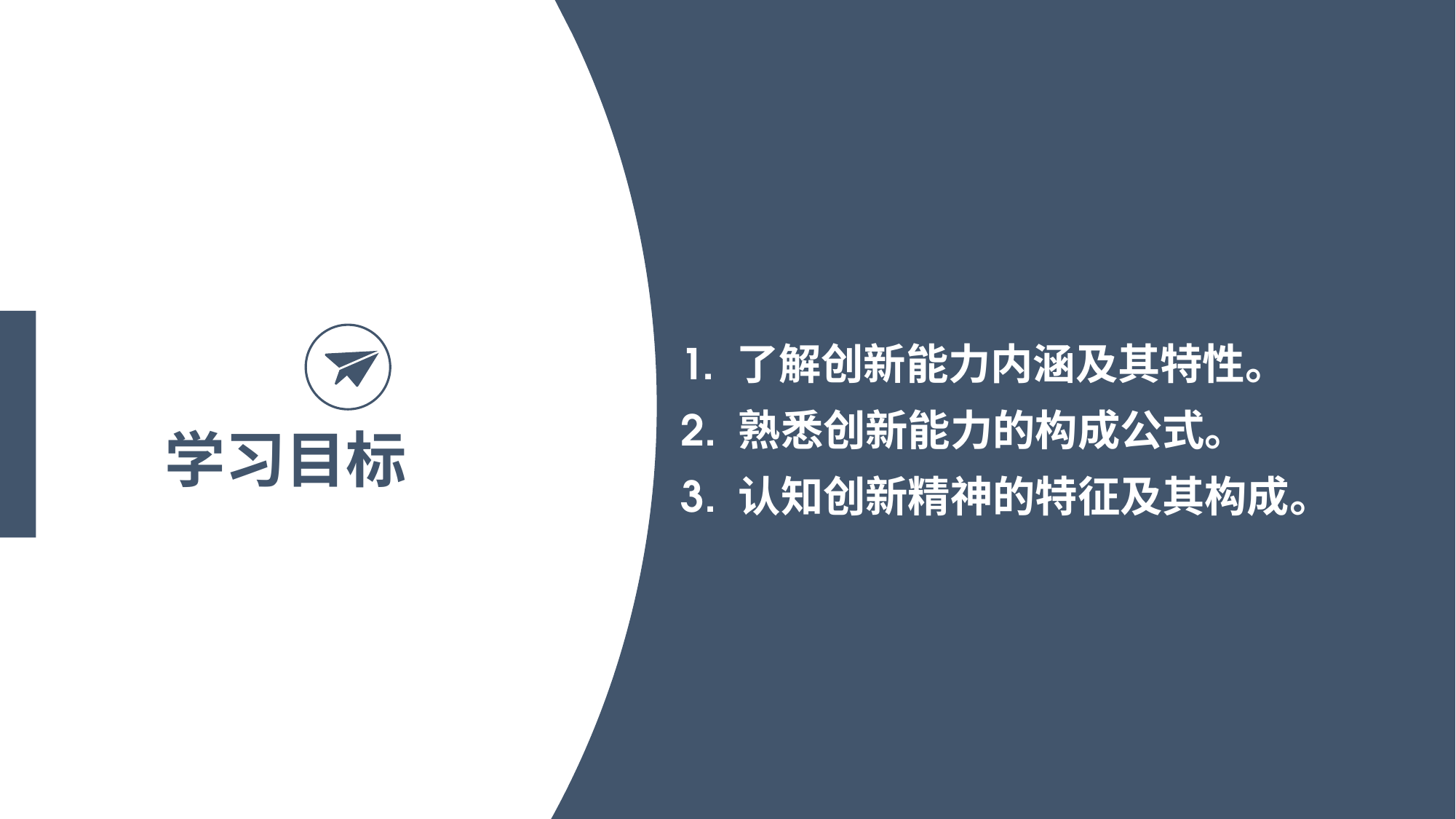

1. 了解创新能力内涵及其特性。
2. 熟悉创新能力的构成公式。
3. 认知创新精神的特征及其构成。

学习目标